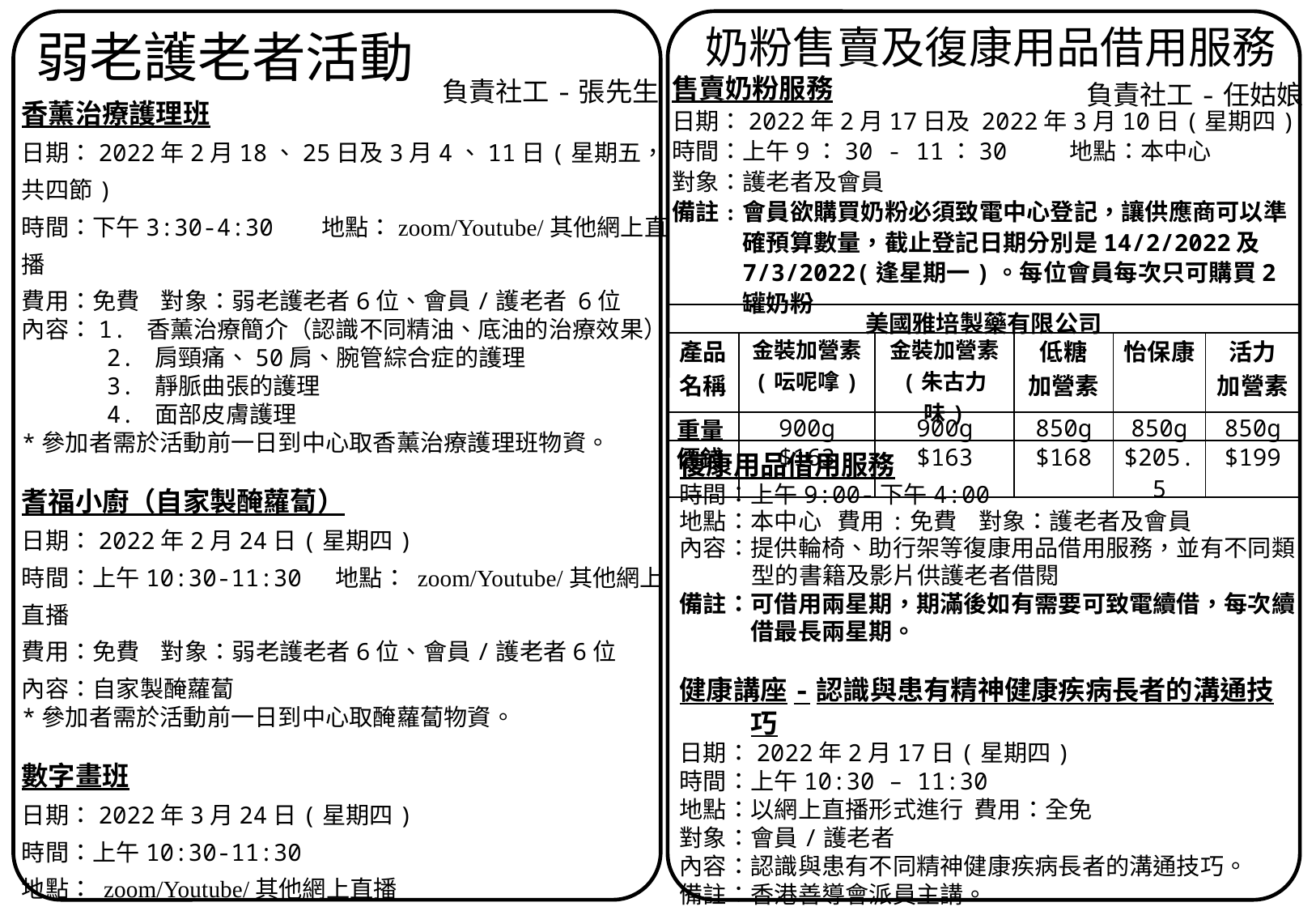

奶粉售賣及復康用品借用服務

弱老護老者活動
負責社工-張先生
負責社工-任姑娘
售賣奶粉服務
日期：2022年2月17日及 2022年3月10日(星期四)
時間：上午9：30 - 11：30    地點：本中心
對象：護老者及會員
備註﹕會員欲購買奶粉必須致電中心登記，讓供應商可以準確預算數量，截止登記日期分別是14/2/2022及7/3/2022(逢星期一)。每位會員每次只可購買2罐奶粉
香薰治療護理班
日期：2022年2月18、25日及3月4、11日(星期五，共四節)
時間：下午3:30-4:30   地點：zoom/Youtube/其他網上直播
費用：免費    對象：弱老護老者6位、會員/護老者 6位
內容：1. 香薰治療簡介（認識不同精油、底油的治療效果）
      2. 肩頸痛、50肩、腕管綜合症的護理
      3. 靜脈曲張的護理
      4. 面部皮膚護理
*參加者需於活動前一日到中心取香薰治療護理班物資。

耆福小廚（自家製醃蘿蔔）
日期：2022年2月24日(星期四)
時間：上午10:30-11:30  地點： zoom/Youtube/其他網上直播
費用：免費    對象：弱老護老者6位、會員/護老者6位
內容：自家製醃蘿蔔
*參加者需於活動前一日到中心取醃蘿蔔物資。

數字畫班
日期：2022年3月24日(星期四)
時間：上午10:30-11:30
地點： zoom/Youtube/其他網上直播
費用：免費    對象：弱老護老者6位、會員/護老者6位
內容：以數字畫形式，一同在家製作經典名畫。
*參加者需於活動前到中心取畫作材料。
| 美國雅培製藥有限公司 |  |  |  |  |  |
| --- | --- | --- | --- | --- | --- |
| 產品名稱 | 金裝加營素 (呍呢嗱) | 金裝加營素 (朱古力味) | 低糖 加營素 | 怡保康 | 活力 加營素 |
| 重量 | 900g | 900g | 850g | 850g | 850g |
| 價錢 | $163 | $163 | $168 | $205.5 | $199 |

復康用品借用服務
時間：上午9:00-下午4:00
地點：本中心   費用:免費    對象：護老者及會員
內容：提供輪椅、助行架等復康用品借用服務，並有不同類型的書籍及影片供護老者借閱
備註：可借用兩星期，期滿後如有需要可致電續借，每次續借最長兩星期。

健康講座-認識與患有精神健康疾病長者的溝通技巧
日期：2022年2月17日(星期四)
時間：上午10:30 – 11:30
地點：以網上直播形式進行  費用：全免
對象：會員/護老者
內容：認識與患有不同精神健康疾病長者的溝通技巧。
備註：香港善導會派員主講。